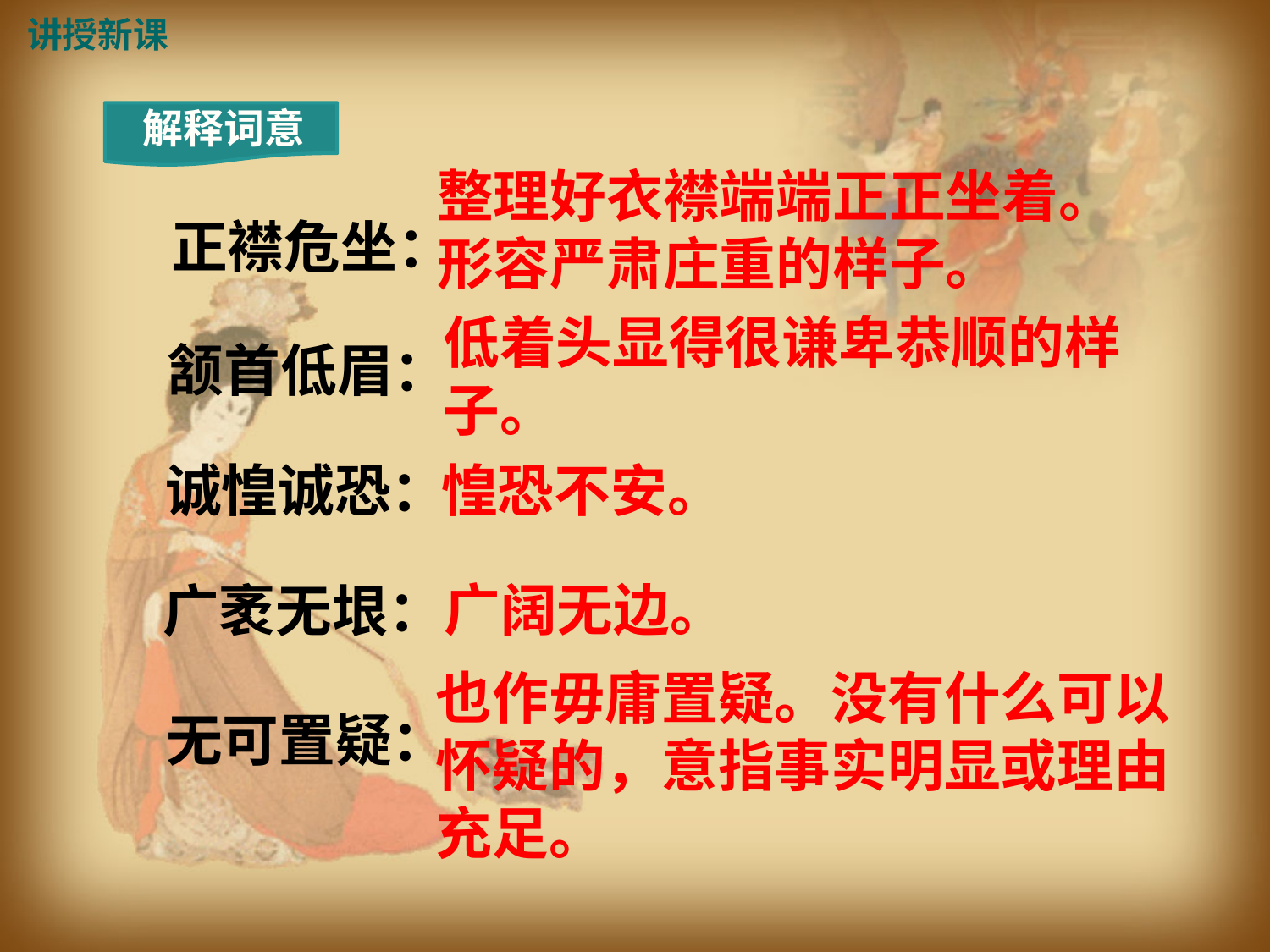

讲授新课
解释词意

整理好衣襟端端正正坐着。形容严肃庄重的样子。
正襟危坐：
低着头显得很谦卑恭顺的样子。
颔首低眉：
诚惶诚恐：
惶恐不安。
广阔无边。
广袤无垠：
也作毋庸置疑。没有什么可以怀疑的，意指事实明显或理由充足。
无可置疑：